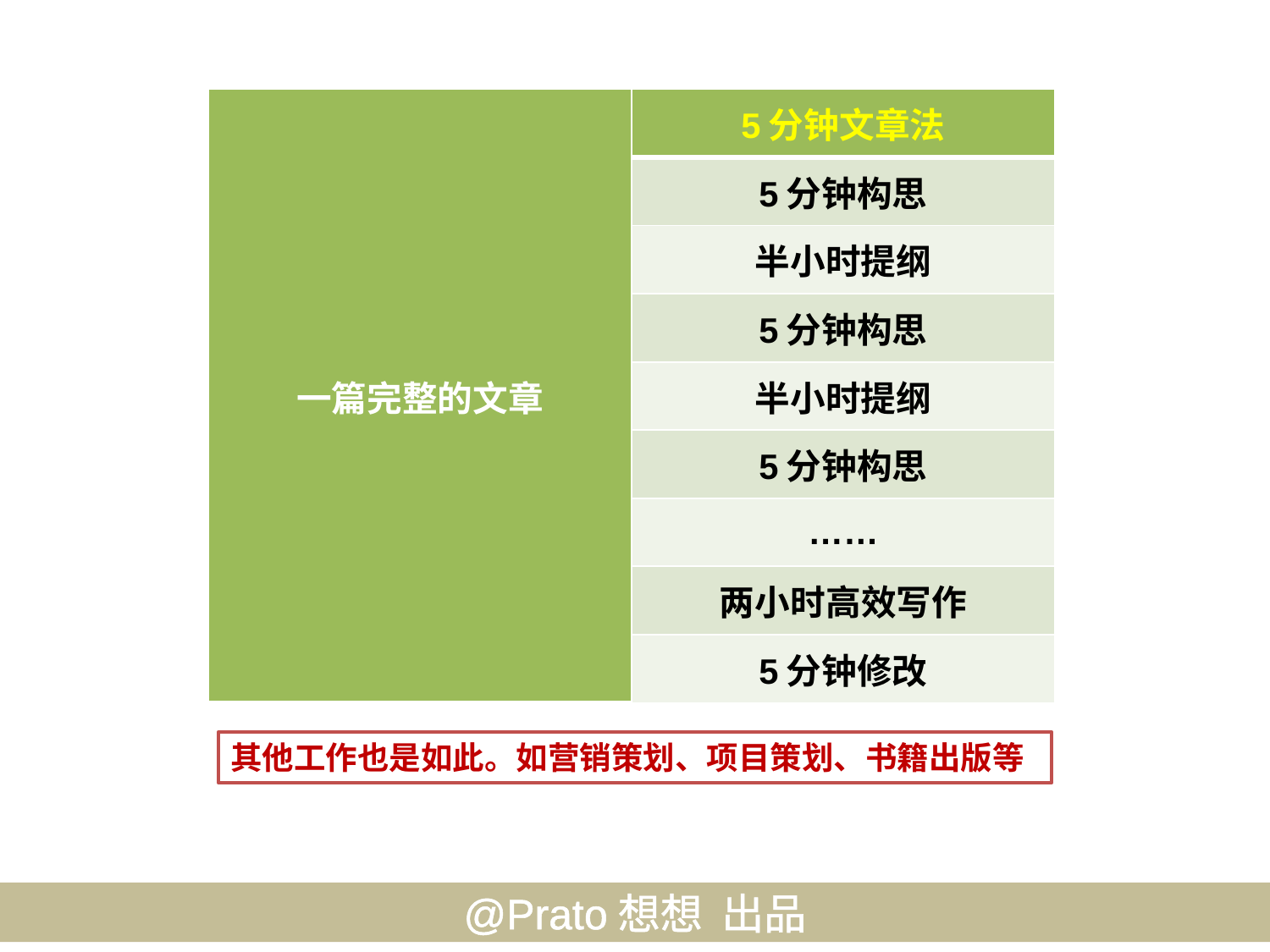

| 一篇完整的文章 | 5分钟文章法 |
| --- | --- |
|  | 5分钟构思 |
|  | 半小时提纲 |
|  | 5分钟构思 |
|  | 半小时提纲 |
|  | 5分钟构思 |
|  | …… |
|  | 两小时高效写作 |
|  | 5分钟修改 |
其他工作也是如此。如营销策划、项目策划、书籍出版等
@Prato想想  出品